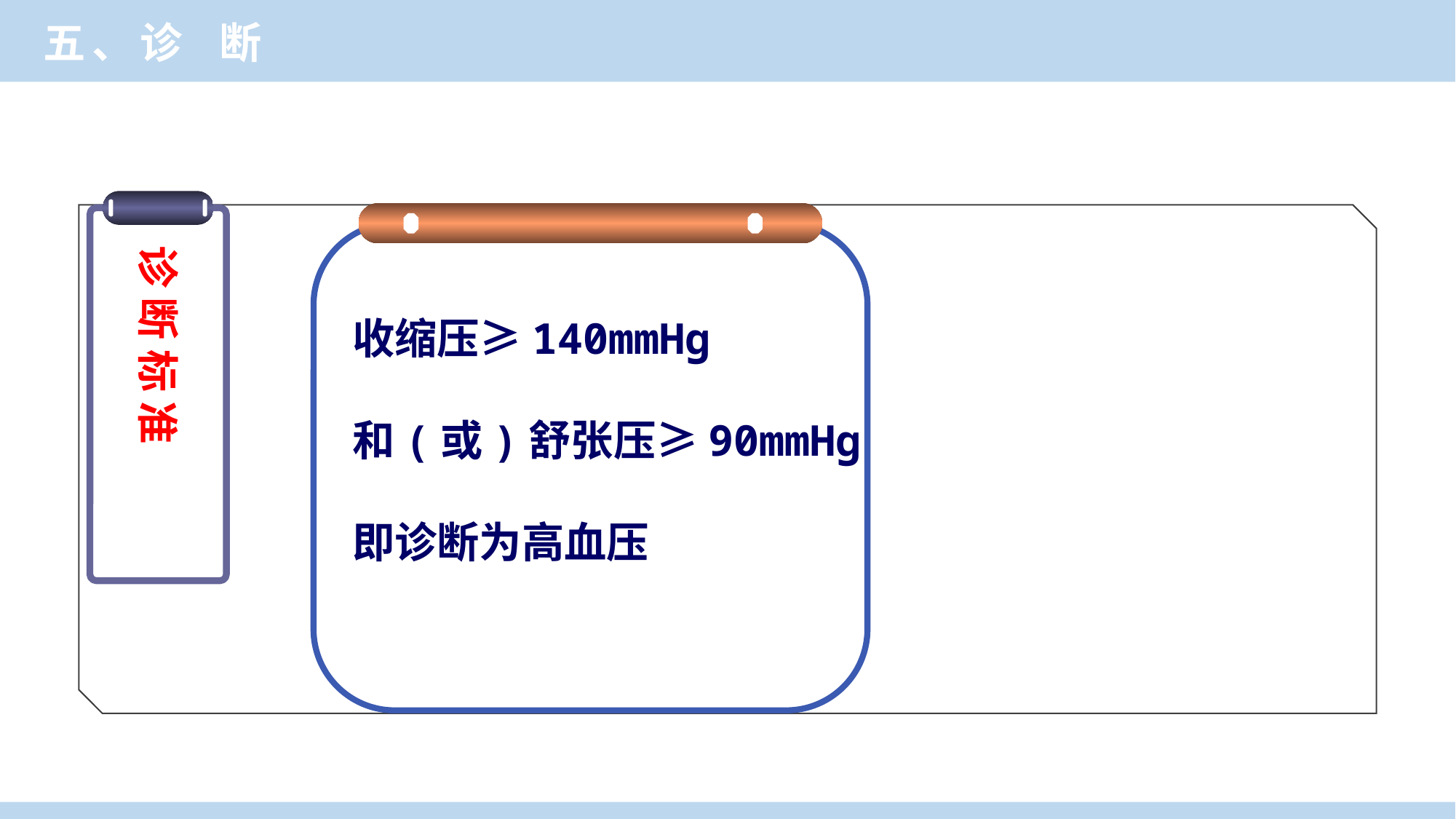

五、诊  断

诊 断 标 准

收缩压≥140mmHg

和(或)舒张压≥90mmHg

即诊断为高血压